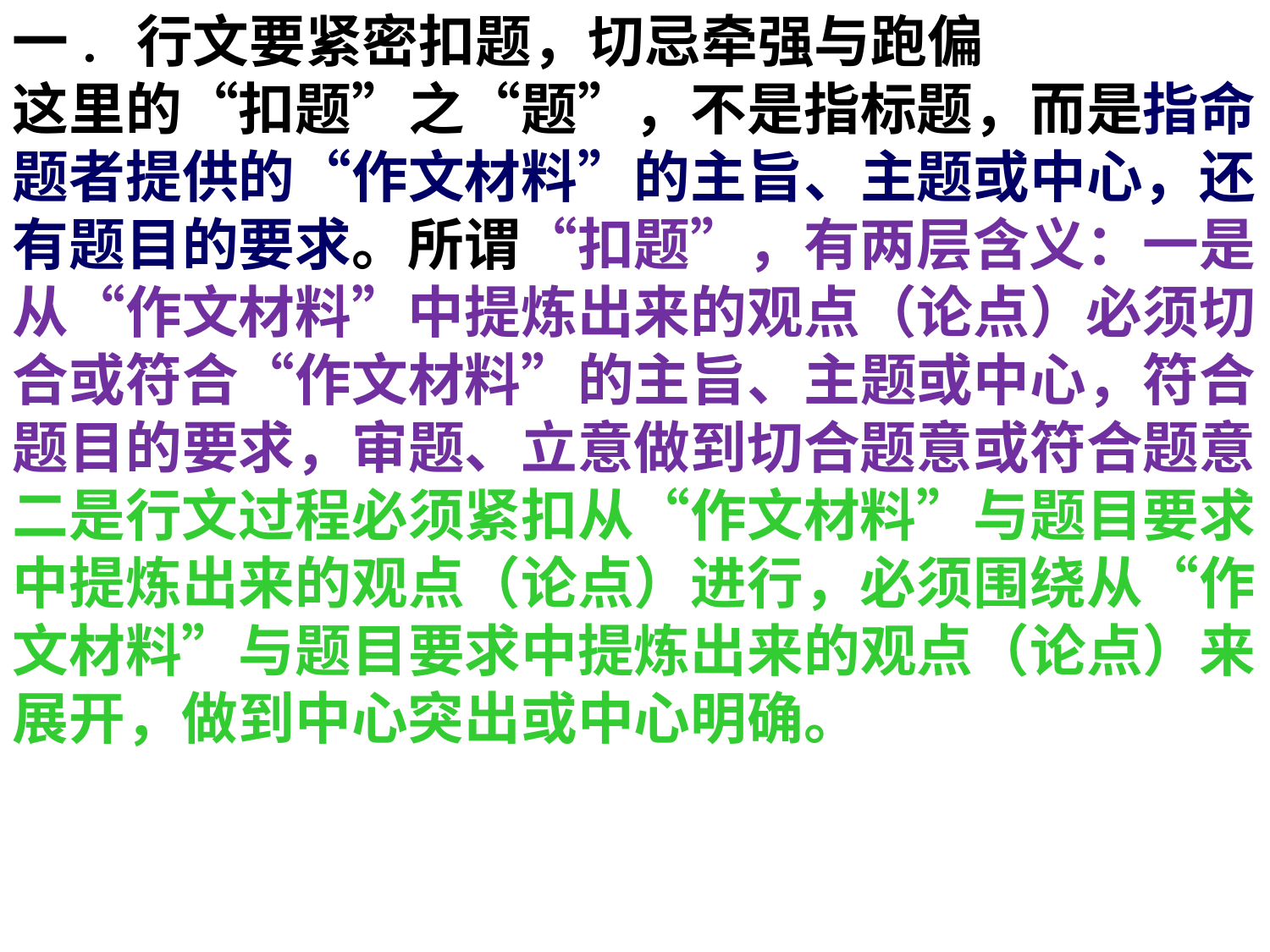

一.  行文要紧密扣题，切忌牵强与跑偏
这里的“扣题”之“题”，不是指标题，而是指命题者提供的“作文材料”的主旨、主题或中心，还有题目的要求。所谓“扣题”，有两层含义：一是从“作文材料”中提炼出来的观点（论点）必须切合或符合“作文材料”的主旨、主题或中心，符合题目的要求，审题、立意做到切合题意或符合题意;二是行文过程必须紧扣从“作文材料”与题目要求中提炼出来的观点（论点）进行，必须围绕从“作文材料”与题目要求中提炼出来的观点（论点）来展开，做到中心突出或中心明确。